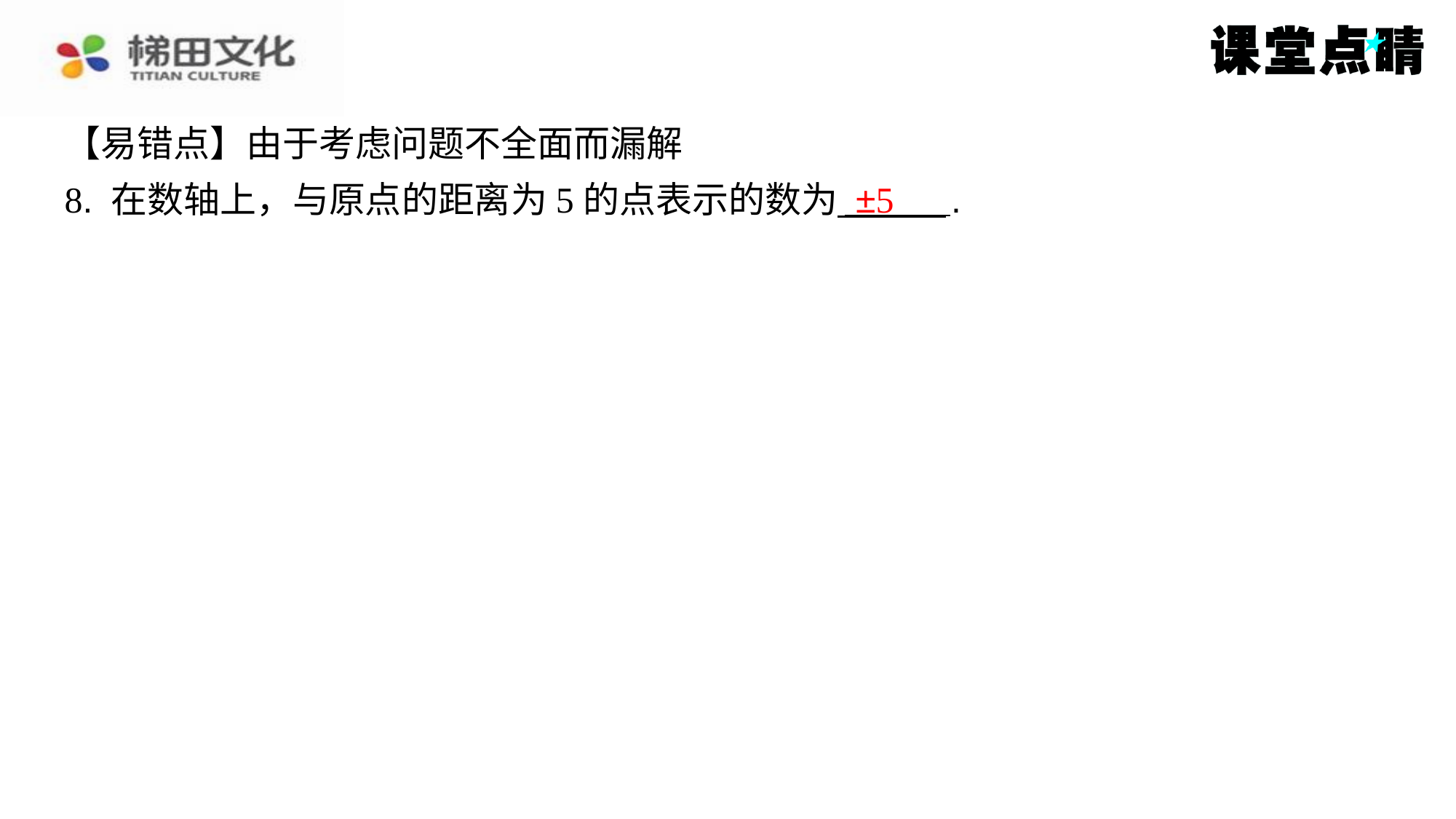

【易错点】由于考虑问题不全面而漏解
8. 在数轴上，与原点的距离为5的点表示的数为                 ⁠.
±5